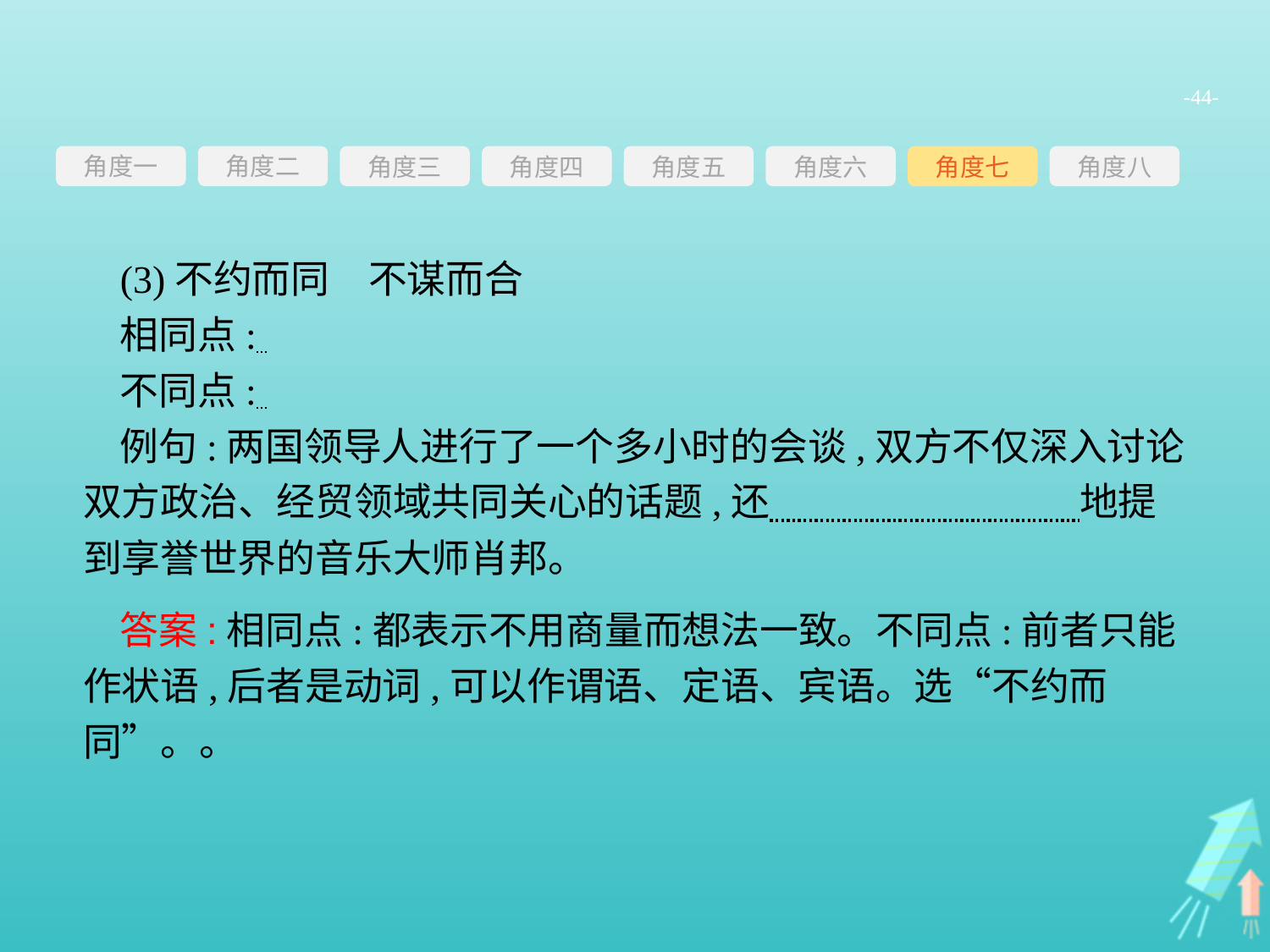

-44-
角度一
角度三
角度四
角度五
角度六
角度七
角度八
角度二
(3)不约而同　不谋而合
相同点:
不同点:
例句:两国领导人进行了一个多小时的会谈,双方不仅深入讨论双方政治、经贸领域共同关心的话题,还　　　　　　　　地提到享誉世界的音乐大师肖邦。
答案:相同点:都表示不用商量而想法一致。不同点:前者只能作状语,后者是动词,可以作谓语、定语、宾语。选“不约而同”。。